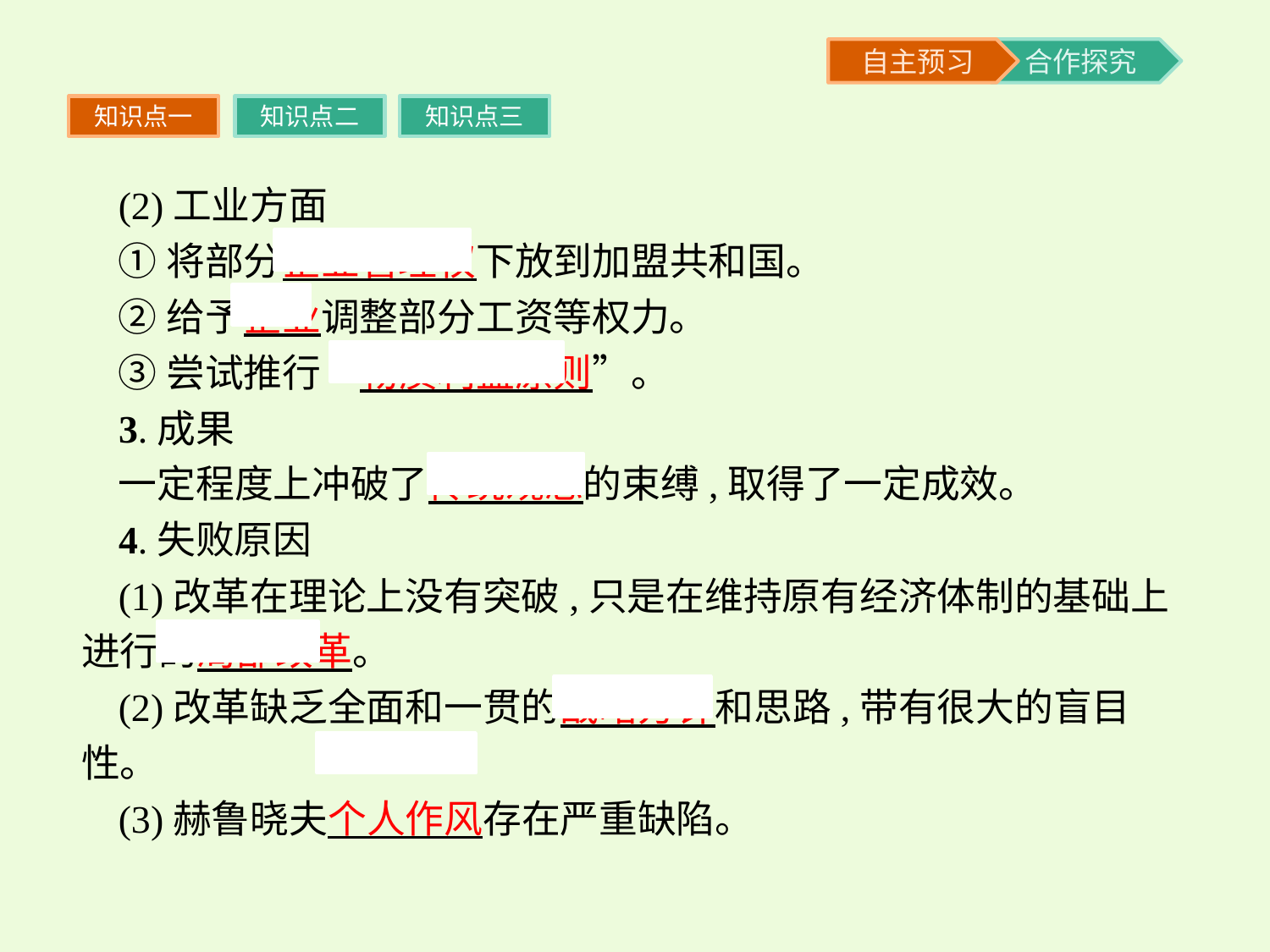

知识点一
知识点二
知识点三
(2)工业方面
①将部分企业管理权下放到加盟共和国。
②给予企业调整部分工资等权力。
③尝试推行“物质利益原则”。
3.成果
一定程度上冲破了传统观念的束缚,取得了一定成效。
4.失败原因
(1)改革在理论上没有突破,只是在维持原有经济体制的基础上进行的局部改革。
(2)改革缺乏全面和一贯的战略方针和思路,带有很大的盲目性。
(3)赫鲁晓夫个人作风存在严重缺陷。